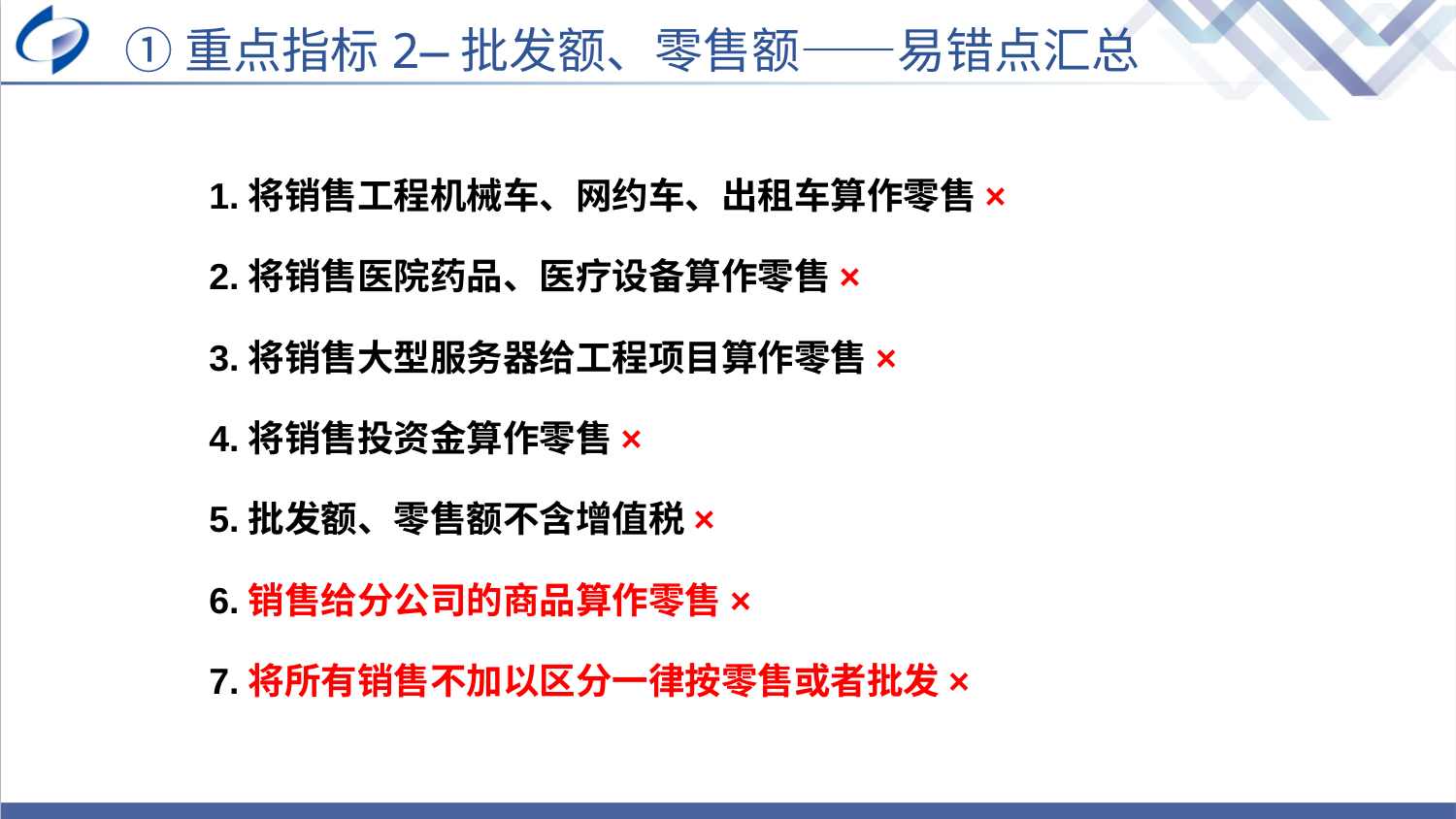

①重点指标2—批发额、零售额——易错点汇总
1.将销售工程机械车、网约车、出租车算作零售×
2.将销售医院药品、医疗设备算作零售×
3.将销售大型服务器给工程项目算作零售×
4.将销售投资金算作零售×
5.批发额、零售额不含增值税×
6.销售给分公司的商品算作零售×
7.将所有销售不加以区分一律按零售或者批发×